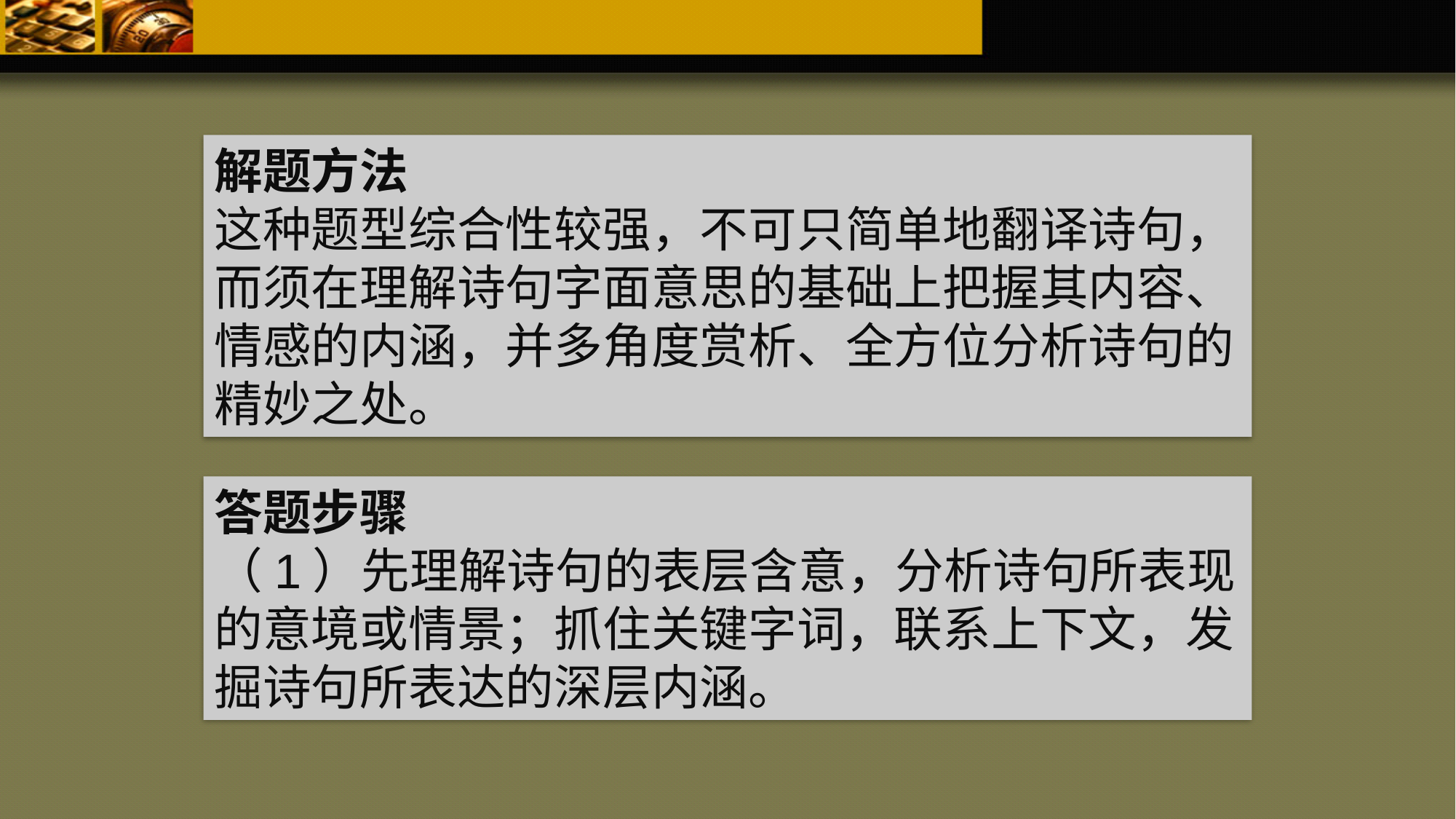

解题方法
这种题型综合性较强，不可只简单地翻译诗句，而须在理解诗句字面意思的基础上把握其内容、情感的内涵，并多角度赏析、全方位分析诗句的精妙之处。
答题步骤
（1）先理解诗句的表层含意，分析诗句所表现的意境或情景；抓住关键字词，联系上下文，发掘诗句所表达的深层内涵。